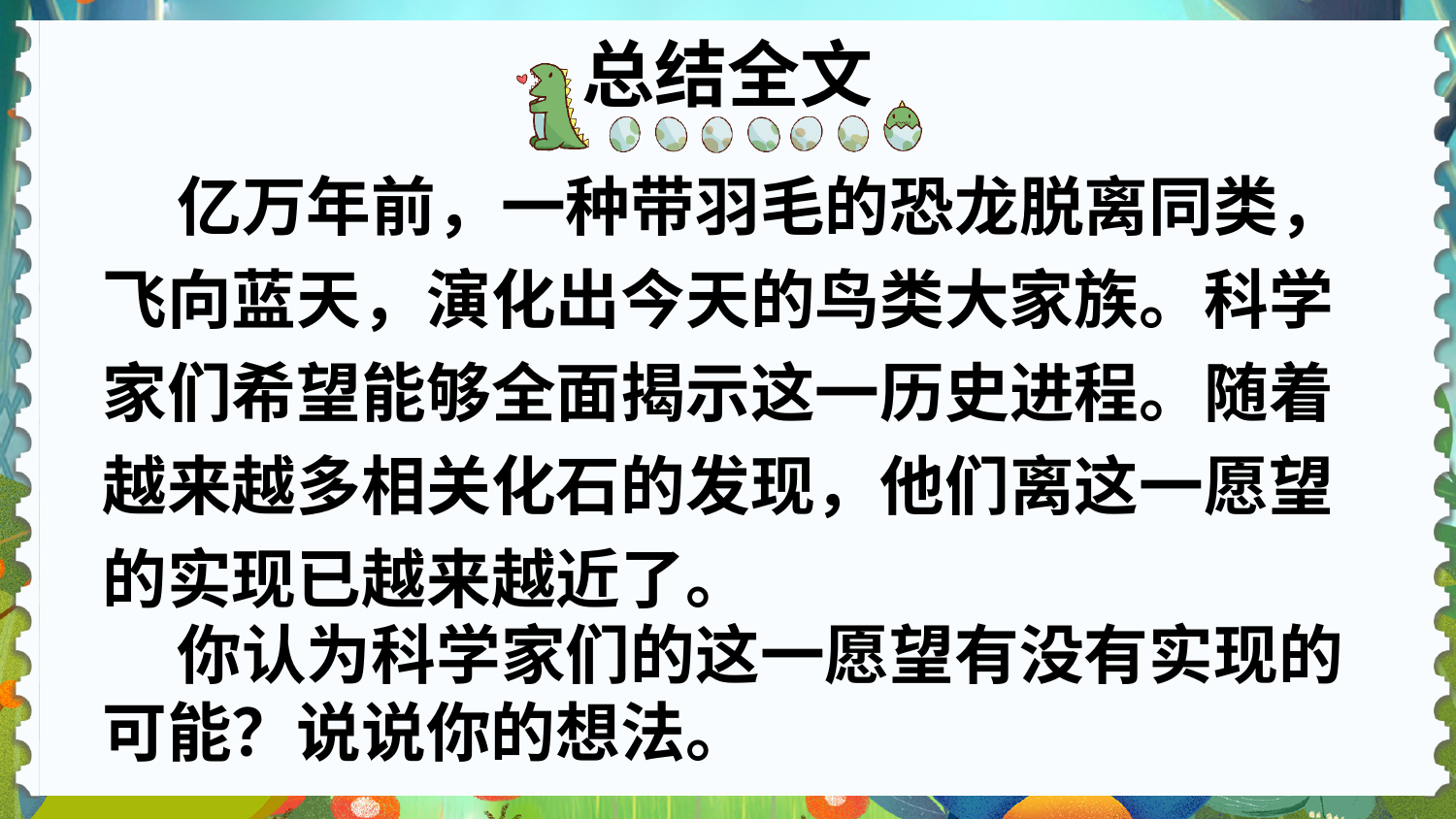

总结全文
    亿万年前，一种带羽毛的恐龙脱离同类，飞向蓝天，演化出今天的鸟类大家族。科学家们希望能够全面揭示这一历史进程。随着越来越多相关化石的发现，他们离这一愿望的实现已越来越近了。
    你认为科学家们的这一愿望有没有实现的可能？说说你的想法。